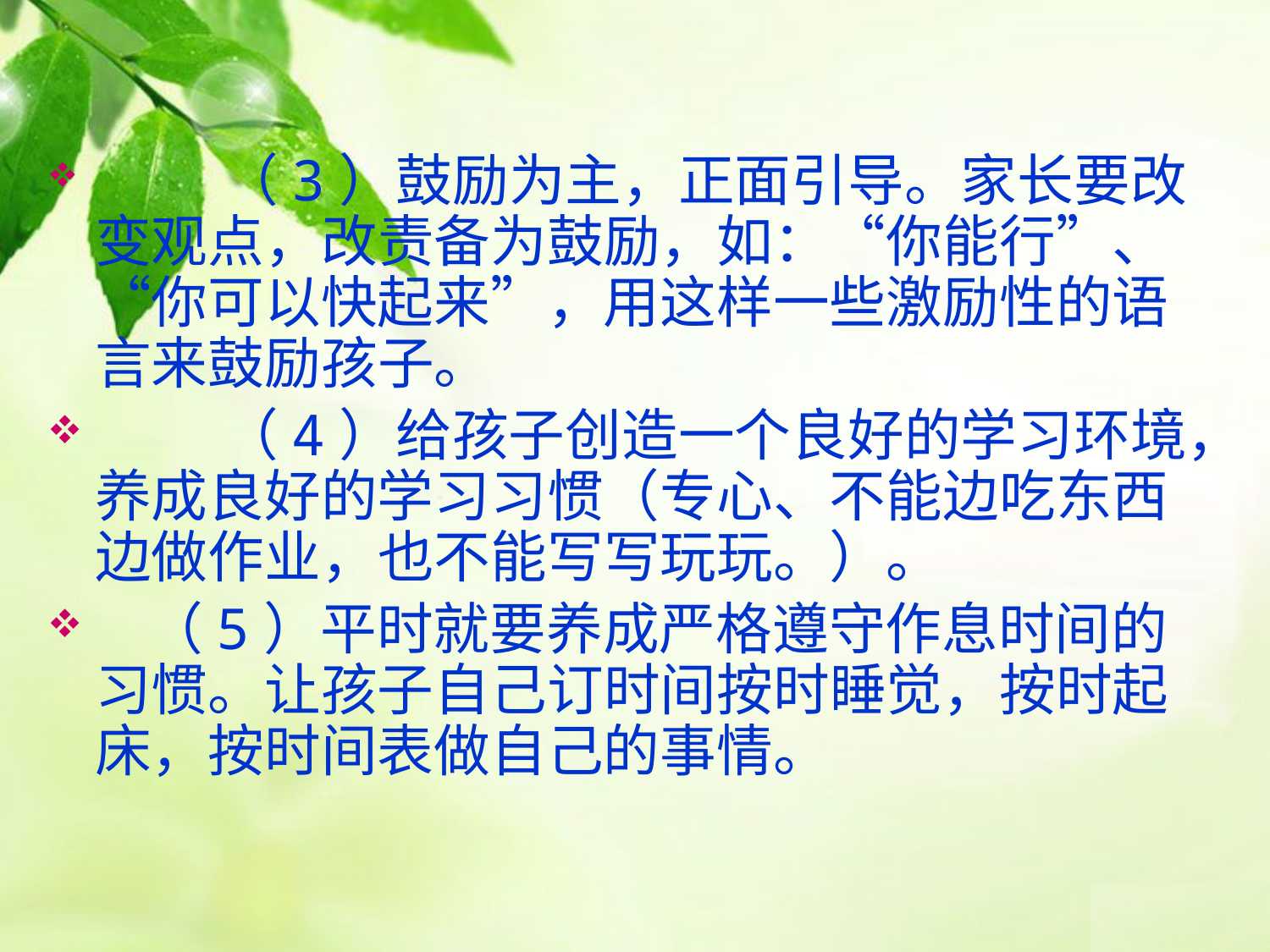

（3）鼓励为主，正面引导。家长要改变观点，改责备为鼓励，如：“你能行”、“你可以快起来”，用这样一些激励性的语言来鼓励孩子。
	（4）给孩子创造一个良好的学习环境，养成良好的学习习惯（专心、不能边吃东西边做作业，也不能写写玩玩。）。
   （5）平时就要养成严格遵守作息时间的习惯。让孩子自己订时间按时睡觉，按时起床，按时间表做自己的事情。